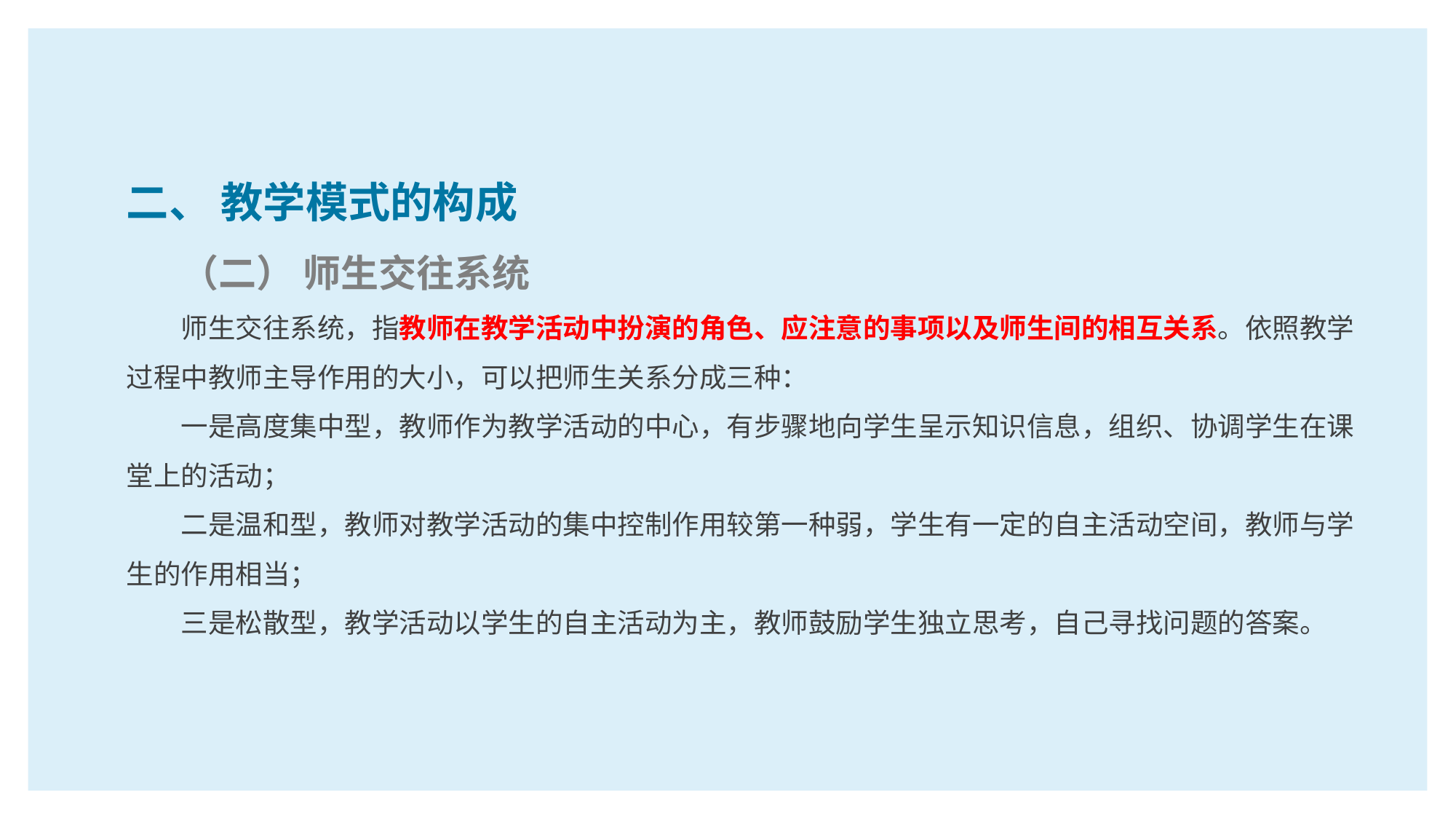

二、 教学模式的构成
（二） 师生交往系统
师生交往系统，指教师在教学活动中扮演的角色、应注意的事项以及师生间的相互关系。依照教学过程中教师主导作用的大小，可以把师生关系分成三种：
一是高度集中型，教师作为教学活动的中心，有步骤地向学生呈示知识信息，组织、协调学生在课堂上的活动；
二是温和型，教师对教学活动的集中控制作用较第一种弱，学生有一定的自主活动空间，教师与学生的作用相当；
三是松散型，教学活动以学生的自主活动为主，教师鼓励学生独立思考，自己寻找问题的答案。